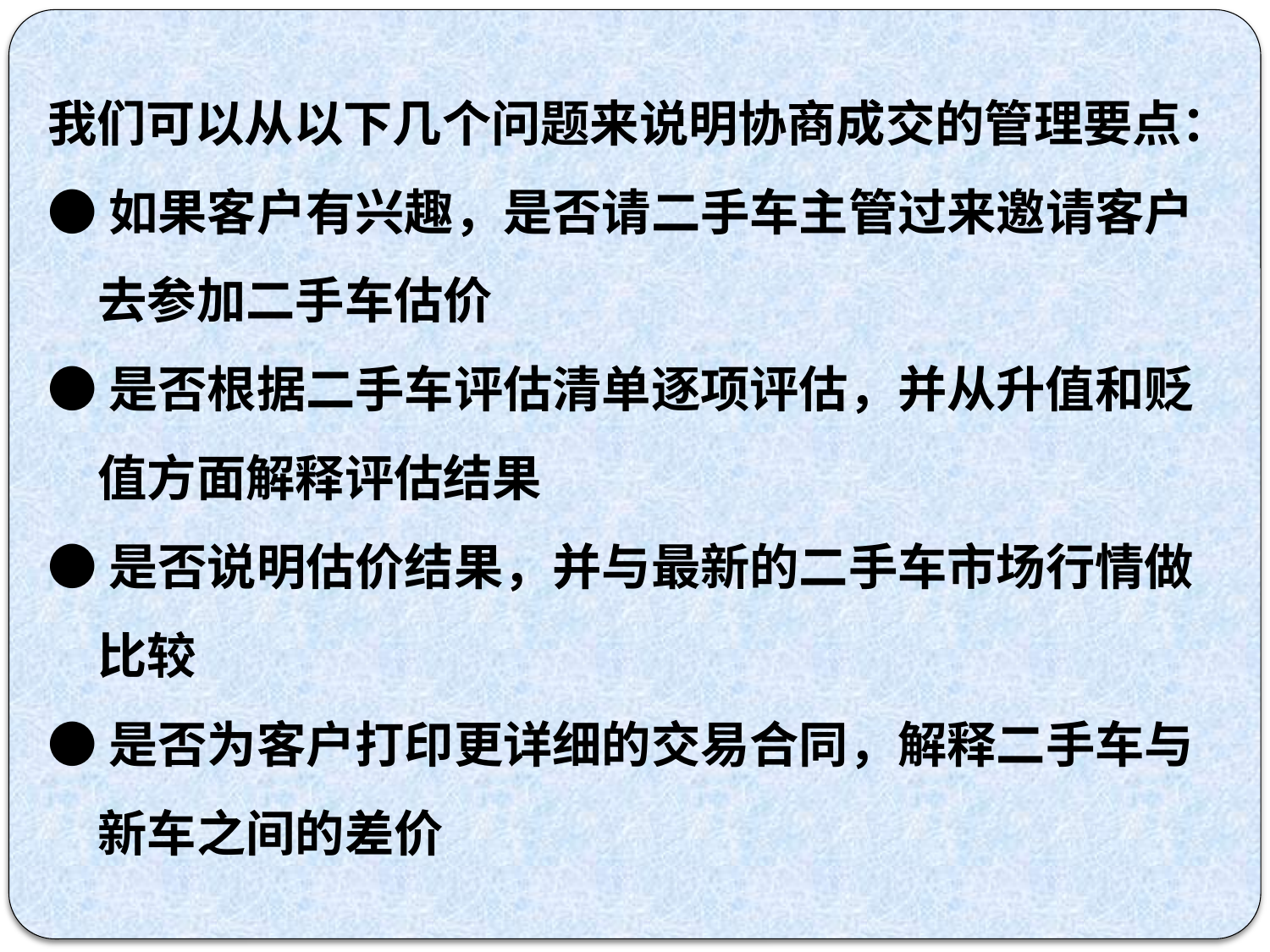

我们可以从以下几个问题来说明协商成交的管理要点：
●如果客户有兴趣，是否请二手车主管过来邀请客户去参加二手车估价
●是否根据二手车评估清单逐项评估，并从升值和贬值方面解释评估结果
●是否说明估价结果，并与最新的二手车市场行情做比较
●是否为客户打印更详细的交易合同，解释二手车与新车之间的差价